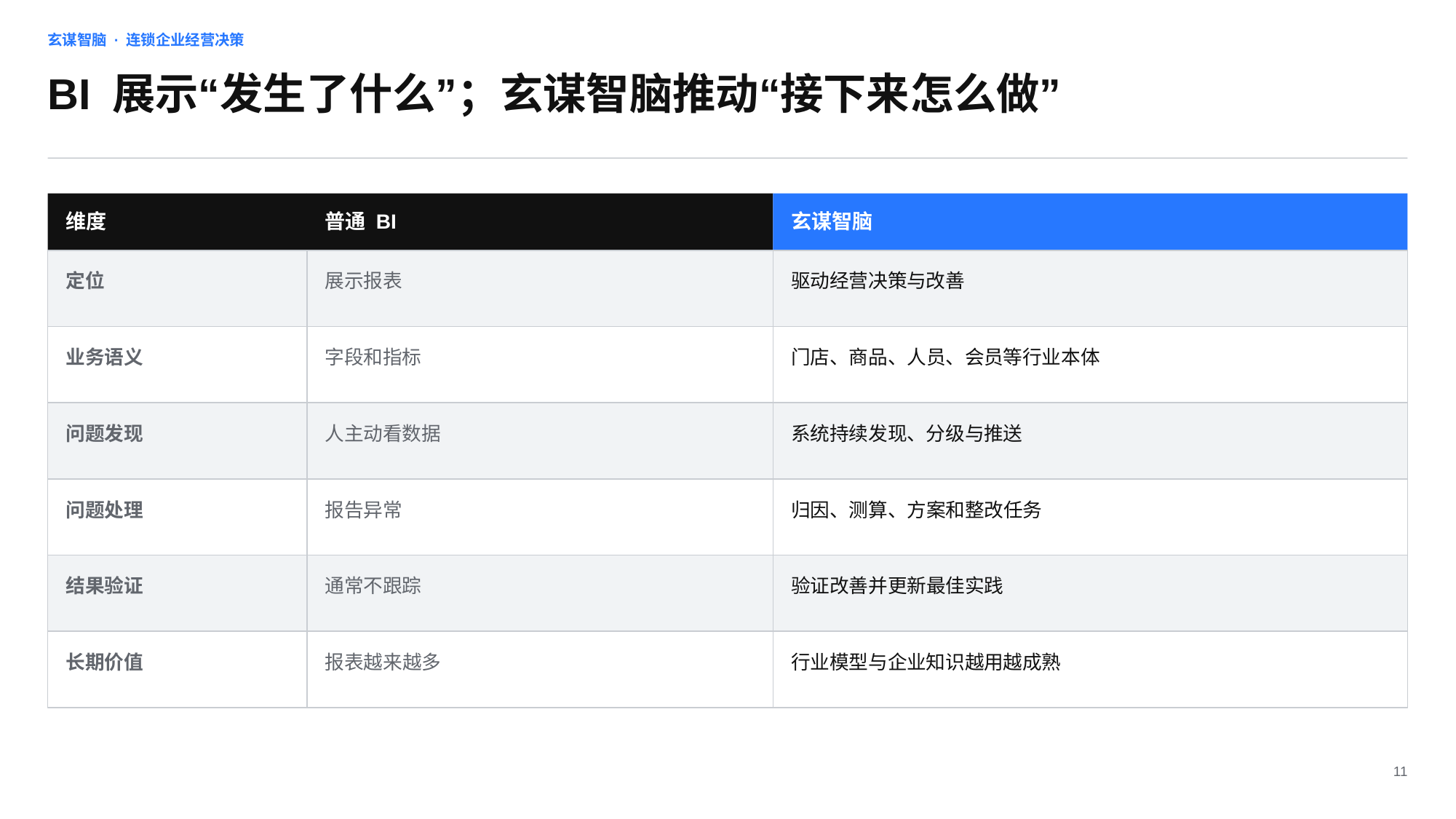

玄谋智脑 · 连锁企业经营决策
BI 展示“发生了什么”；玄谋智脑推动“接下来怎么做”

维度
普通 BI
玄谋智脑

定位
展示报表
驱动经营决策与改善

业务语义
字段和指标
门店、商品、人员、会员等行业本体

问题发现
人主动看数据
系统持续发现、分级与推送

问题处理
报告异常
归因、测算、方案和整改任务

结果验证
通常不跟踪
验证改善并更新最佳实践

长期价值
报表越来越多
行业模型与企业知识越用越成熟
11